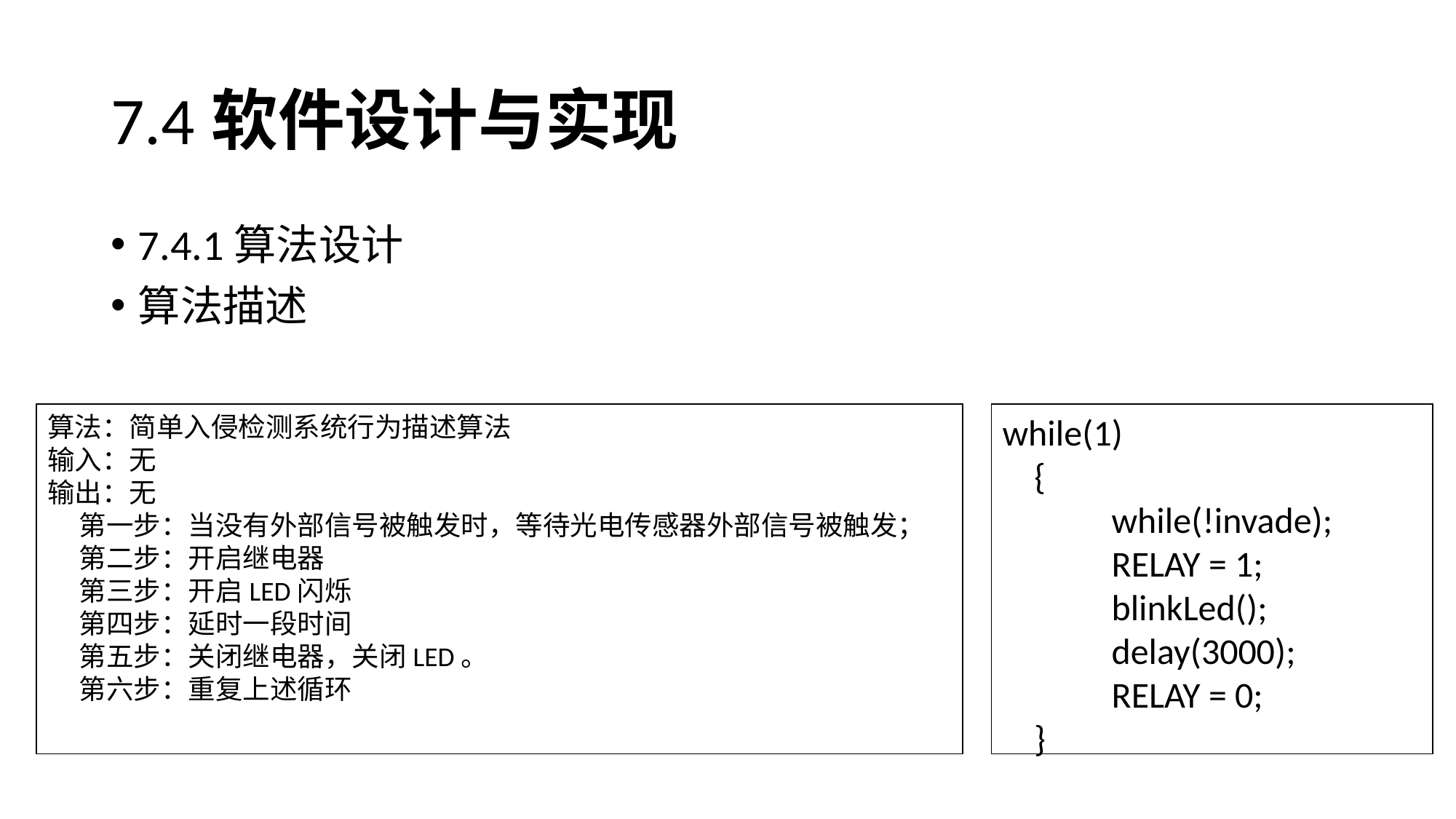

# 7.4软件设计与实现
7.4.1算法设计
算法描述
while(1)
{
	while(!invade);
	RELAY = 1;
	blinkLed();
	delay(3000);
	RELAY = 0;
}

算法：简单入侵检测系统行为描述算法
输入：无
输出：无
第一步：当没有外部信号被触发时，等待光电传感器外部信号被触发；
第二步：开启继电器
第三步：开启LED闪烁
第四步：延时一段时间
第五步：关闭继电器，关闭LED。
第六步：重复上述循环